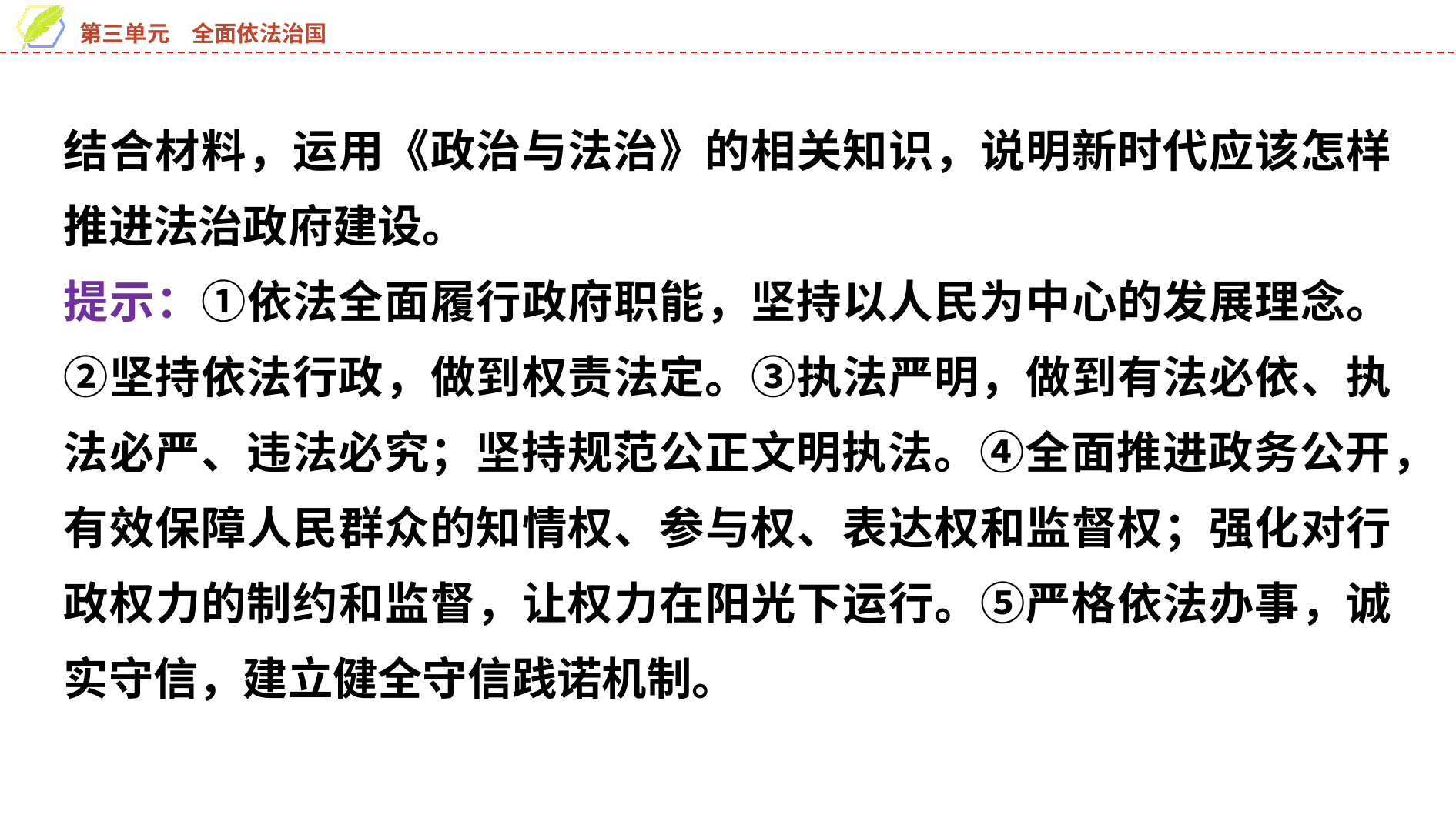

结合材料，运用《政治与法治》的相关知识，说明新时代应该怎样推进法治政府建设。
提示：①依法全面履行政府职能，坚持以人民为中心的发展理念。②坚持依法行政，做到权责法定。③执法严明，做到有法必依、执法必严、违法必究；坚持规范公正文明执法。④全面推进政务公开，有效保障人民群众的知情权、参与权、表达权和监督权；强化对行政权力的制约和监督，让权力在阳光下运行。⑤严格依法办事，诚实守信，建立健全守信践诺机制。